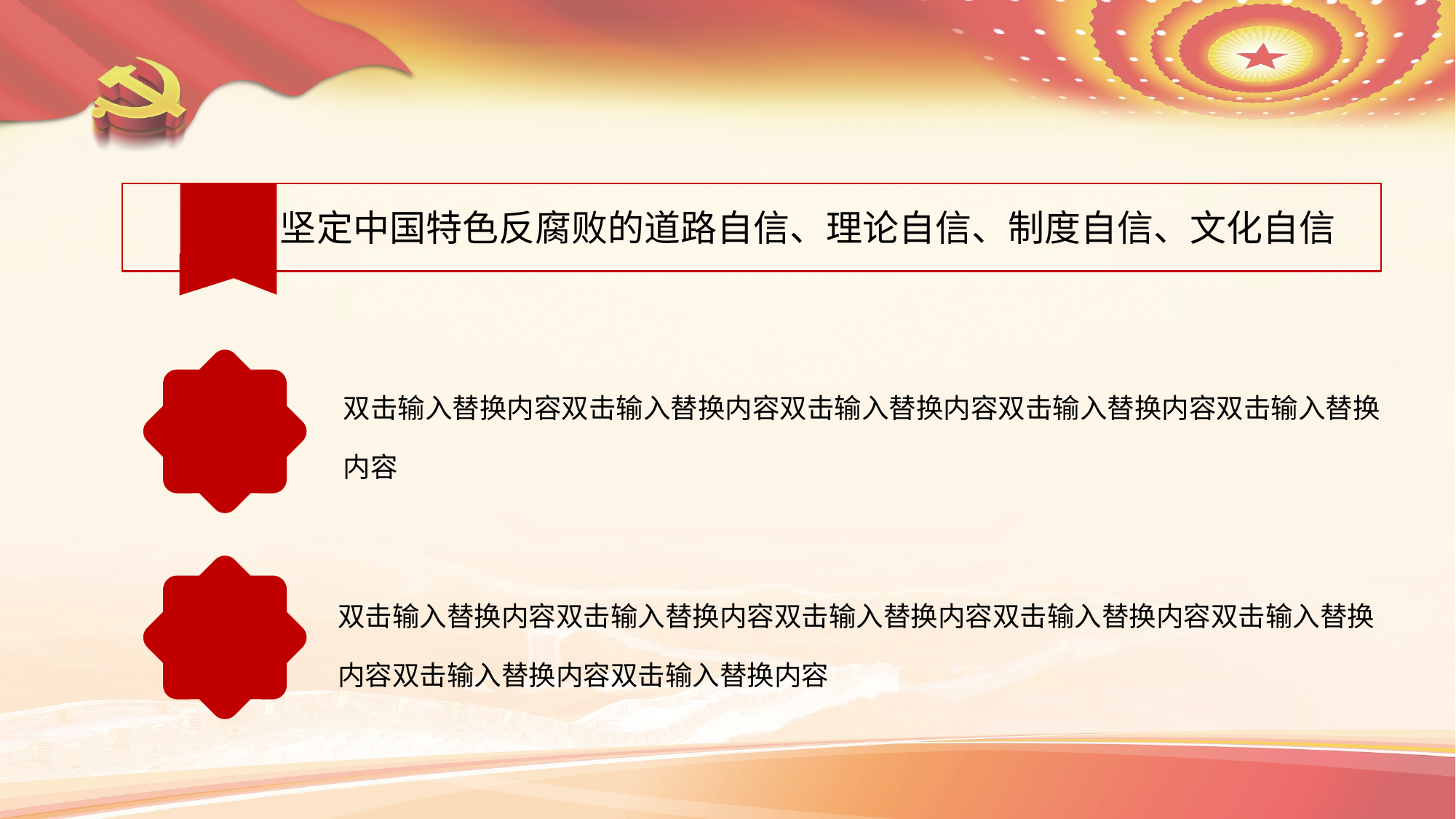

坚定中国特色反腐败的道路自信、理论自信、制度自信、文化自信

双击输入替换内容双击输入替换内容双击输入替换内容双击输入替换内容双击输入替换内容

双击输入替换内容双击输入替换内容双击输入替换内容双击输入替换内容双击输入替换内容双击输入替换内容双击输入替换内容